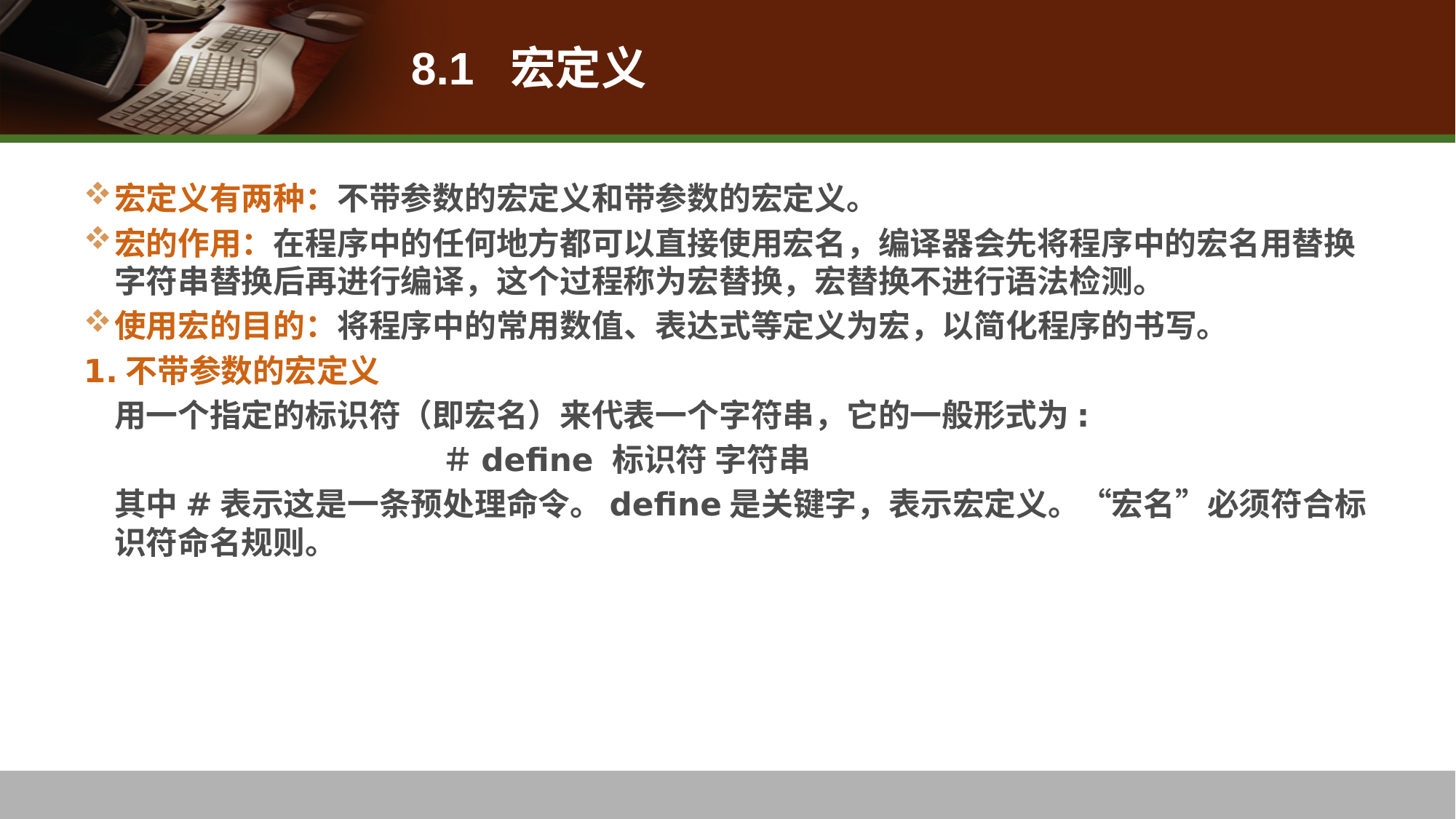

# 8.1  宏定义
宏定义有两种：不带参数的宏定义和带参数的宏定义。
宏的作用：在程序中的任何地方都可以直接使用宏名，编译器会先将程序中的宏名用替换字符串替换后再进行编译，这个过程称为宏替换，宏替换不进行语法检测。
使用宏的目的：将程序中的常用数值、表达式等定义为宏，以简化程序的书写。
1.不带参数的宏定义
	用一个指定的标识符（即宏名）来代表一个字符串，它的一般形式为:
				＃define 标识符 字符串
	其中#表示这是一条预处理命令。define是关键字，表示宏定义。“宏名”必须符合标识符命名规则。